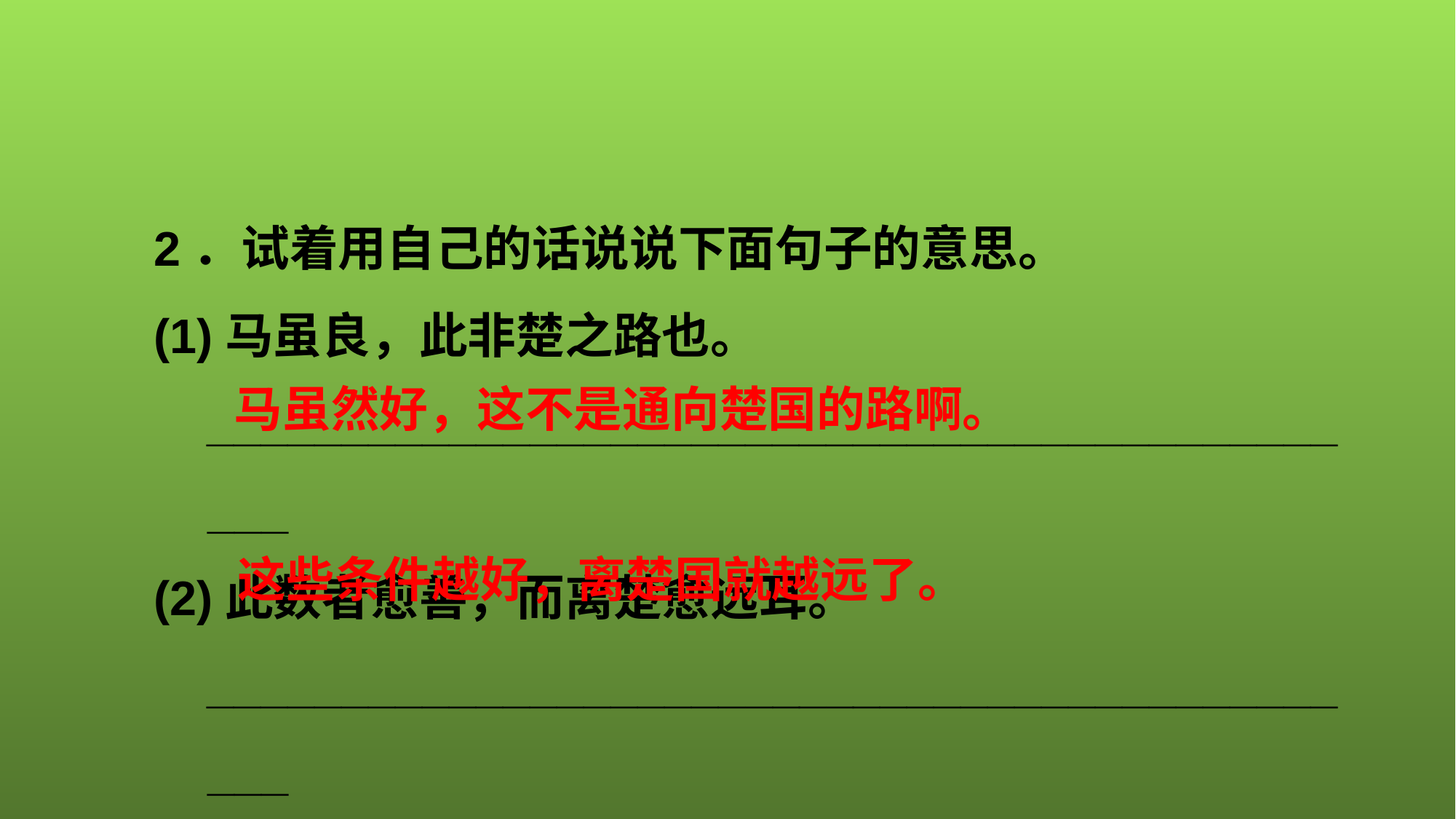

2．试着用自己的话说说下面句子的意思。
(1)马虽良，此非楚之路也。
_____________________________________________
(2)此数者愈善，而离楚愈远耳。
_____________________________________________
马虽然好，这不是通向楚国的路啊。
这些条件越好，离楚国就越远了。